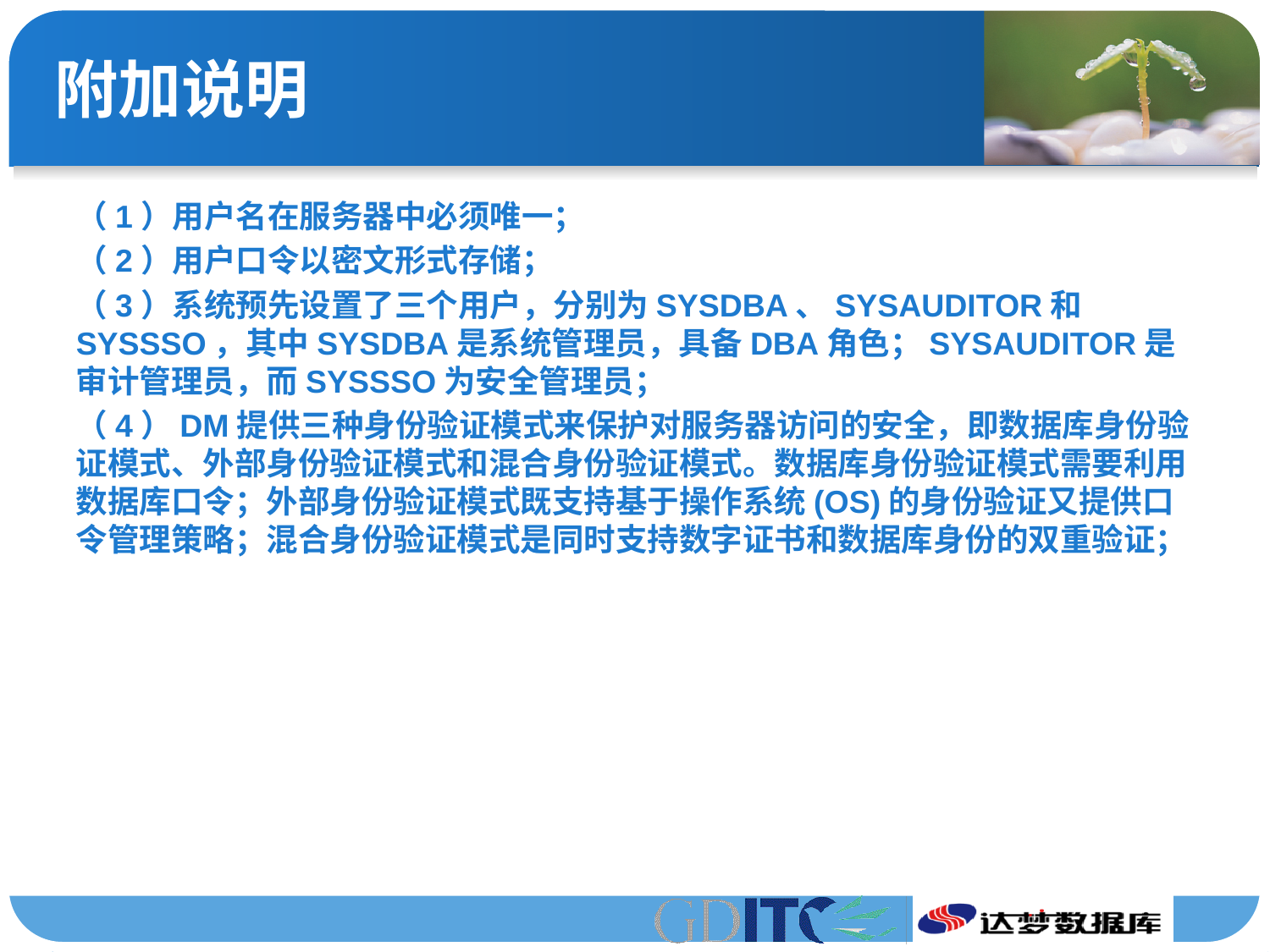

# 附加说明
（1）用户名在服务器中必须唯一；
（2）用户口令以密文形式存储；
（3）系统预先设置了三个用户，分别为SYSDBA、SYSAUDITOR和SYSSSO，其中SYSDBA是系统管理员，具备DBA角色；SYSAUDITOR是审计管理员，而SYSSSO为安全管理员；
（4）DM提供三种身份验证模式来保护对服务器访问的安全，即数据库身份验证模式、外部身份验证模式和混合身份验证模式。数据库身份验证模式需要利用数据库口令；外部身份验证模式既支持基于操作系统(OS)的身份验证又提供口令管理策略；混合身份验证模式是同时支持数字证书和数据库身份的双重验证；